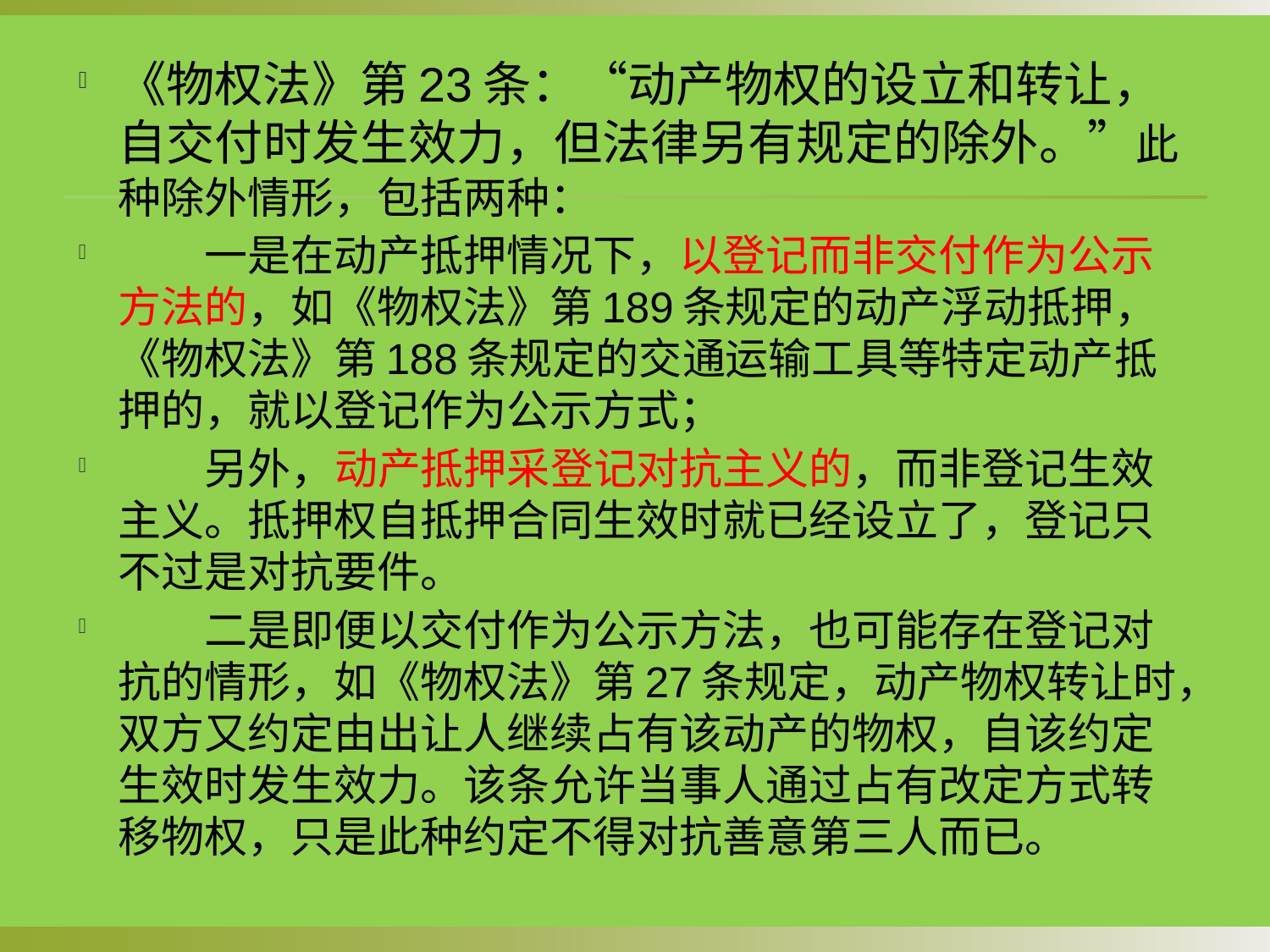

《物权法》第23条：“动产物权的设立和转让，自交付时发生效力，但法律另有规定的除外。”此种除外情形，包括两种：
        一是在动产抵押情况下，以登记而非交付作为公示方法的，如《物权法》第189条规定的动产浮动抵押，《物权法》第188条规定的交通运输工具等特定动产抵押的，就以登记作为公示方式；
        另外，动产抵押采登记对抗主义的，而非登记生效主义。抵押权自抵押合同生效时就已经设立了，登记只不过是对抗要件。
        二是即便以交付作为公示方法，也可能存在登记对抗的情形，如《物权法》第27条规定，动产物权转让时，双方又约定由出让人继续占有该动产的物权，自该约定生效时发生效力。该条允许当事人通过占有改定方式转移物权，只是此种约定不得对抗善意第三人而已。